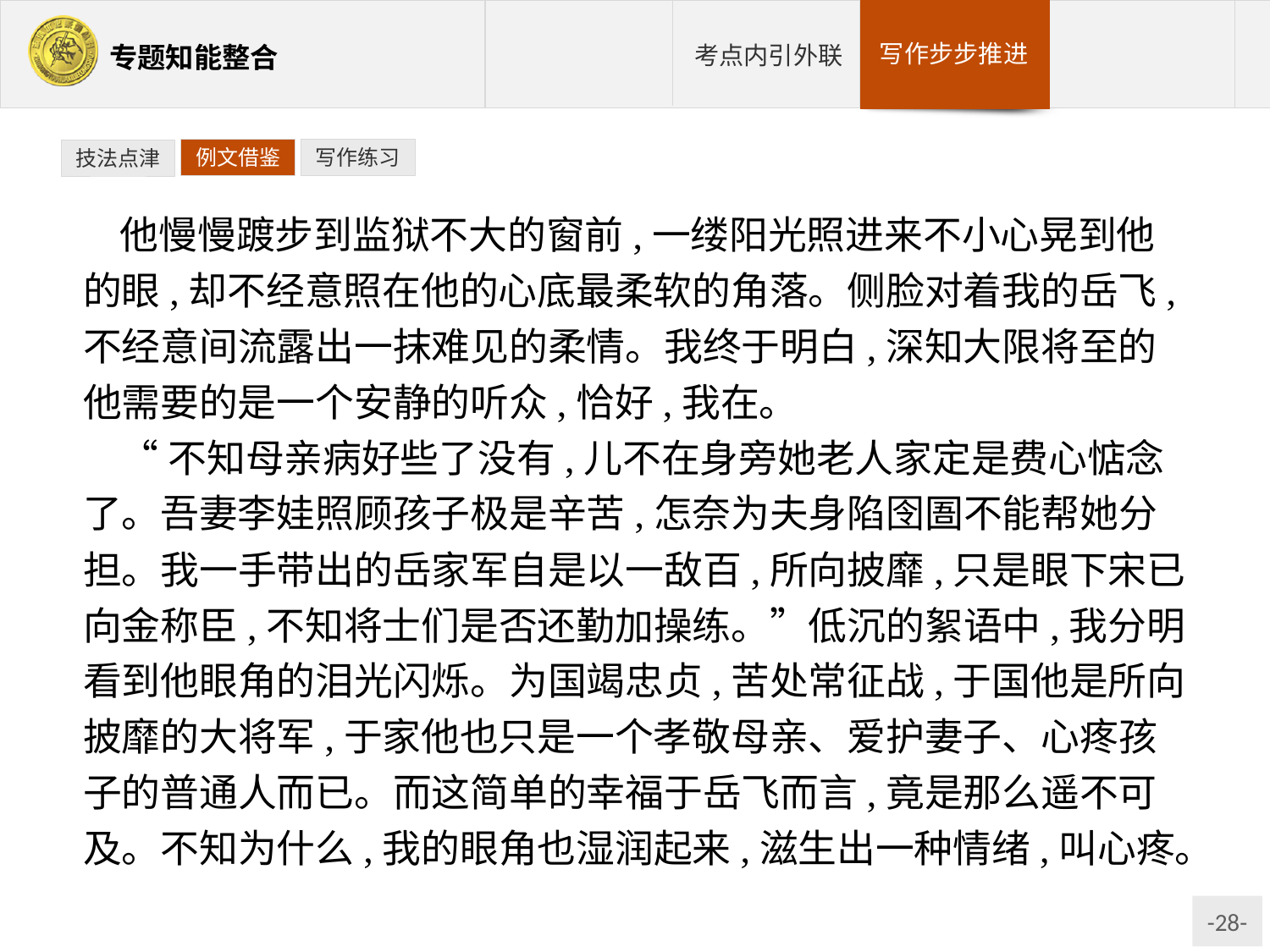

例文借鉴
写作练习
技法点津
他慢慢踱步到监狱不大的窗前,一缕阳光照进来不小心晃到他的眼,却不经意照在他的心底最柔软的角落。侧脸对着我的岳飞,不经意间流露出一抹难见的柔情。我终于明白,深知大限将至的他需要的是一个安静的听众,恰好,我在。
“不知母亲病好些了没有,儿不在身旁她老人家定是费心惦念了。吾妻李娃照顾孩子极是辛苦,怎奈为夫身陷囹圄不能帮她分担。我一手带出的岳家军自是以一敌百,所向披靡,只是眼下宋已向金称臣,不知将士们是否还勤加操练。”低沉的絮语中,我分明看到他眼角的泪光闪烁。为国竭忠贞,苦处常征战,于国他是所向披靡的大将军,于家他也只是一个孝敬母亲、爱护妻子、心疼孩子的普通人而已。而这简单的幸福于岳飞而言,竟是那么遥不可及。不知为什么,我的眼角也湿润起来,滋生出一种情绪,叫心疼。